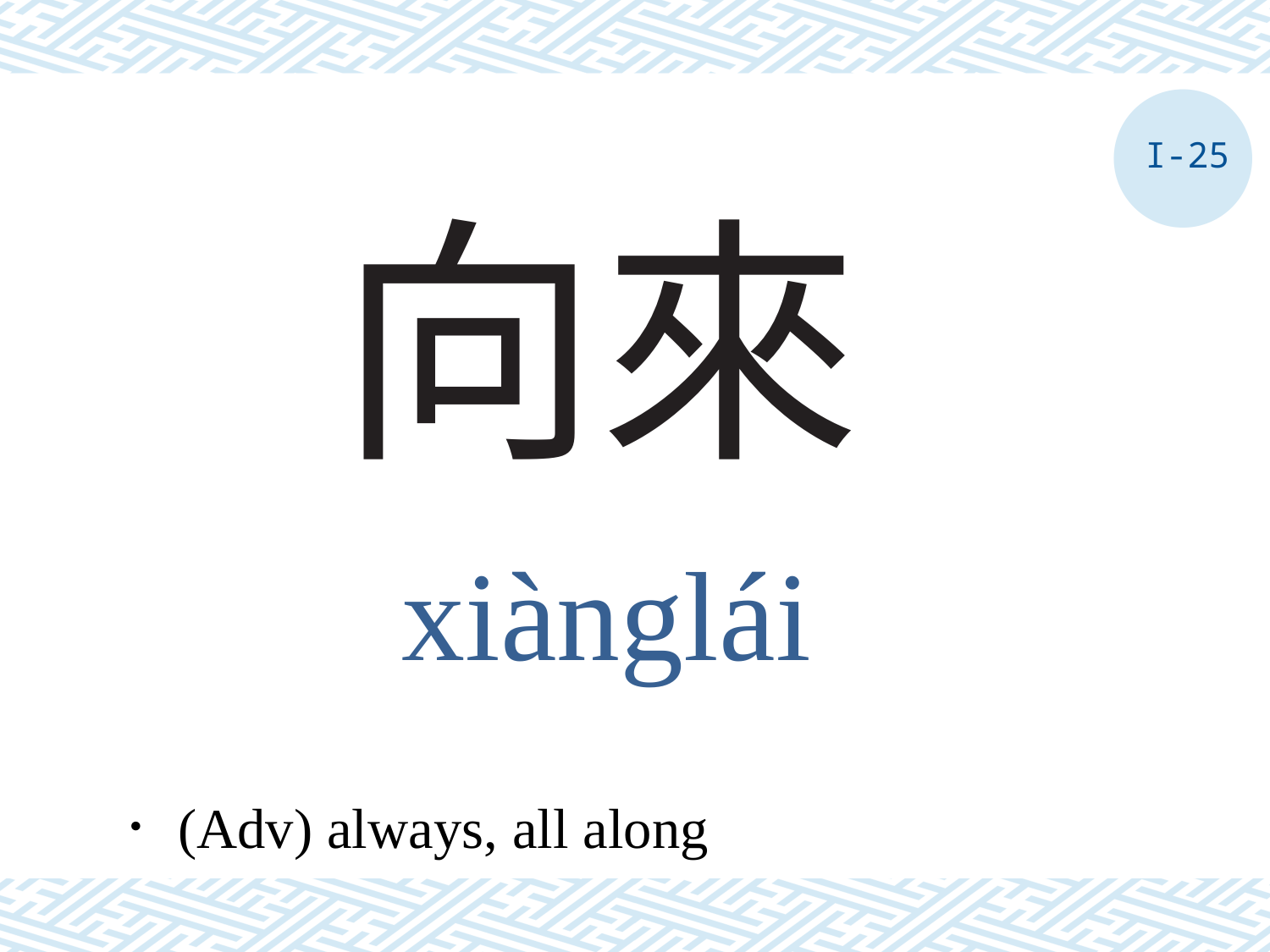

I-25

# 向來
xiànglái
．(Adv) always, all along